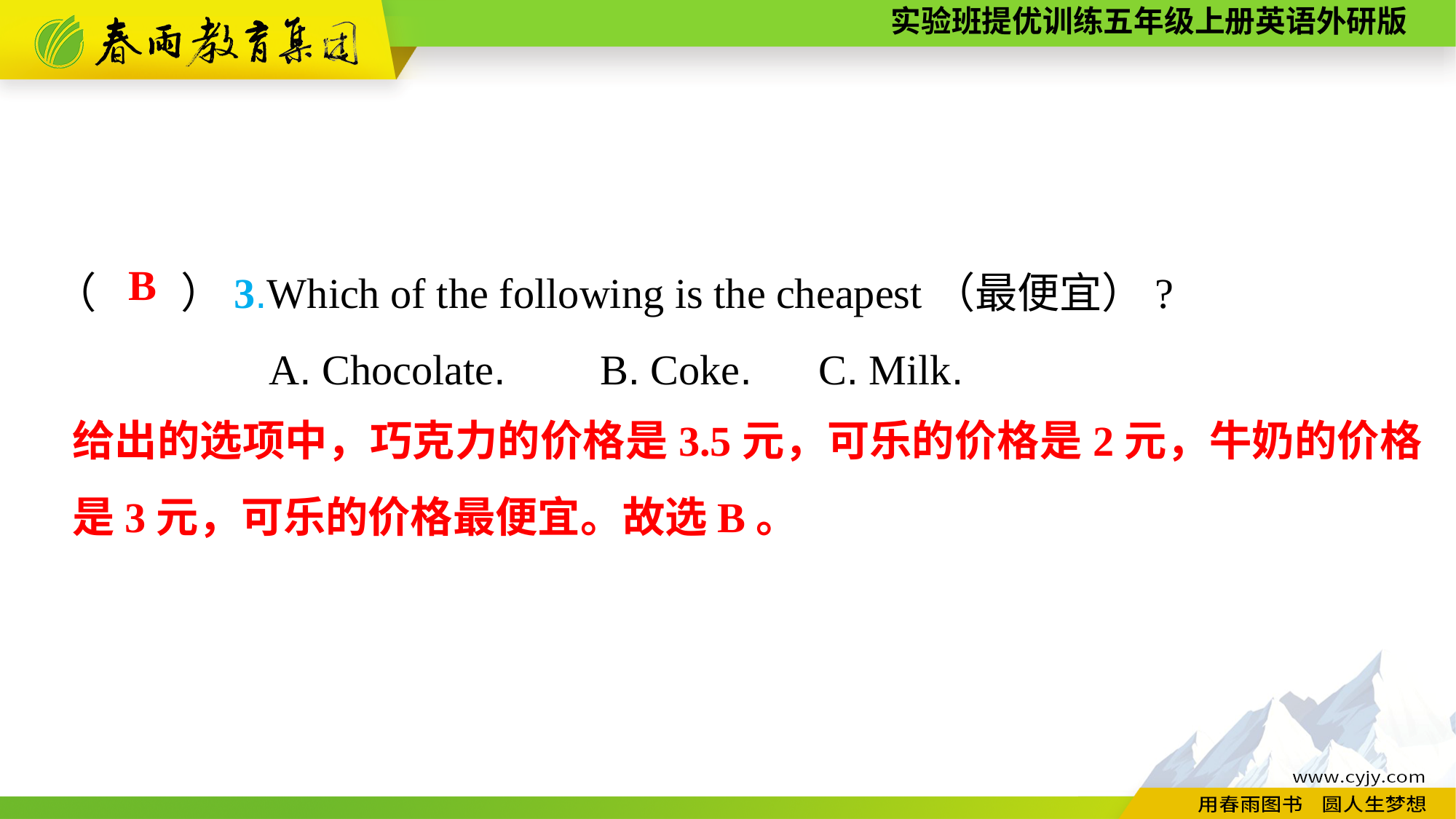

（　　）3.Which of the following is the cheapest（最便宜）?
A. Chocolate.	B. Coke.	C. Milk.
B
给出的选项中，巧克力的价格是3.5元，可乐的价格是2元，牛奶的价格是3元，可乐的价格最便宜。故选B。